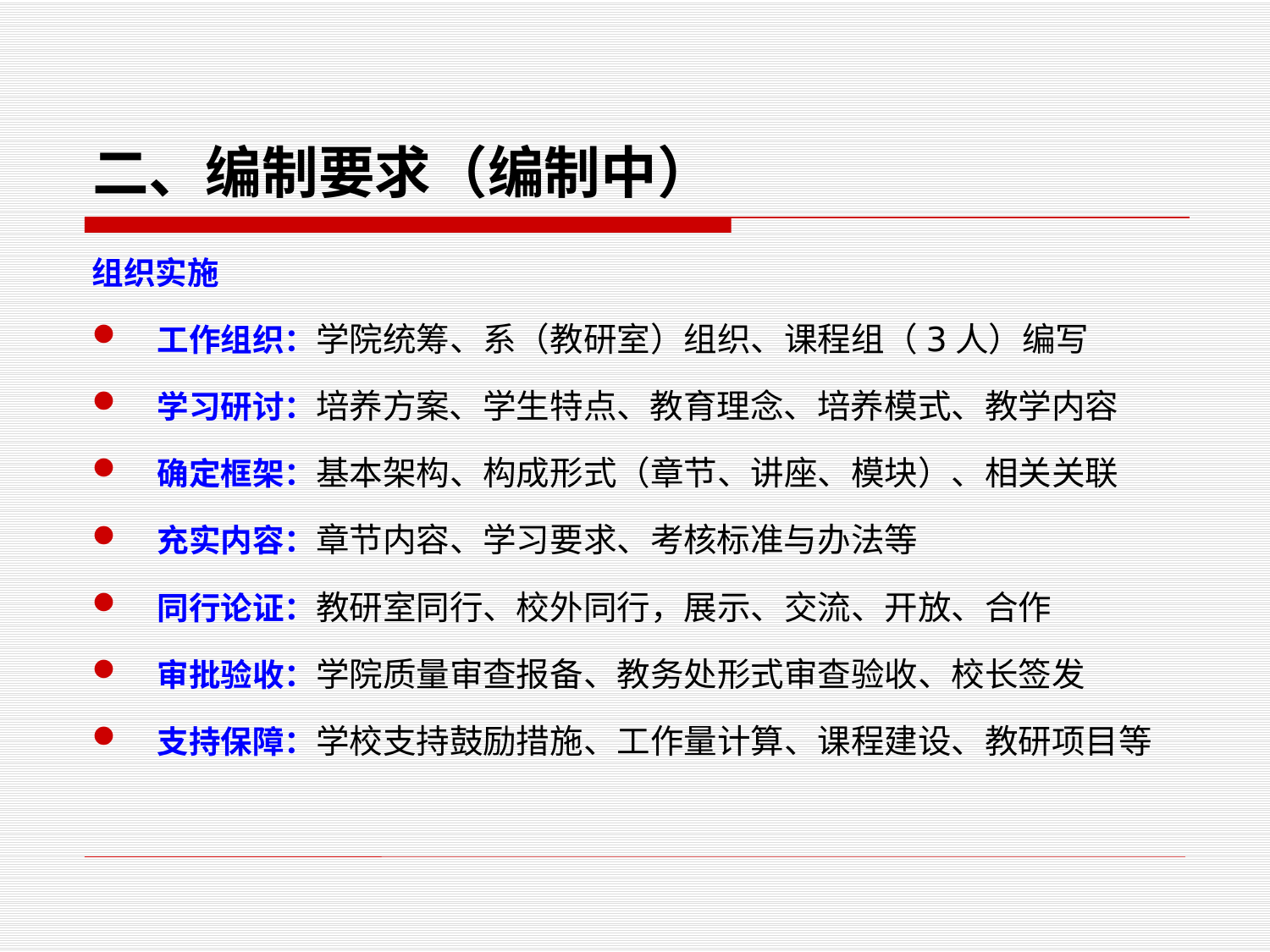

# 二、编制要求（编制中）
组织实施
工作组织：学院统筹、系（教研室）组织、课程组（3人）编写
学习研讨：培养方案、学生特点、教育理念、培养模式、教学内容
确定框架：基本架构、构成形式（章节、讲座、模块）、相关关联
充实内容：章节内容、学习要求、考核标准与办法等
同行论证：教研室同行、校外同行，展示、交流、开放、合作
审批验收：学院质量审查报备、教务处形式审查验收、校长签发
支持保障：学校支持鼓励措施、工作量计算、课程建设、教研项目等